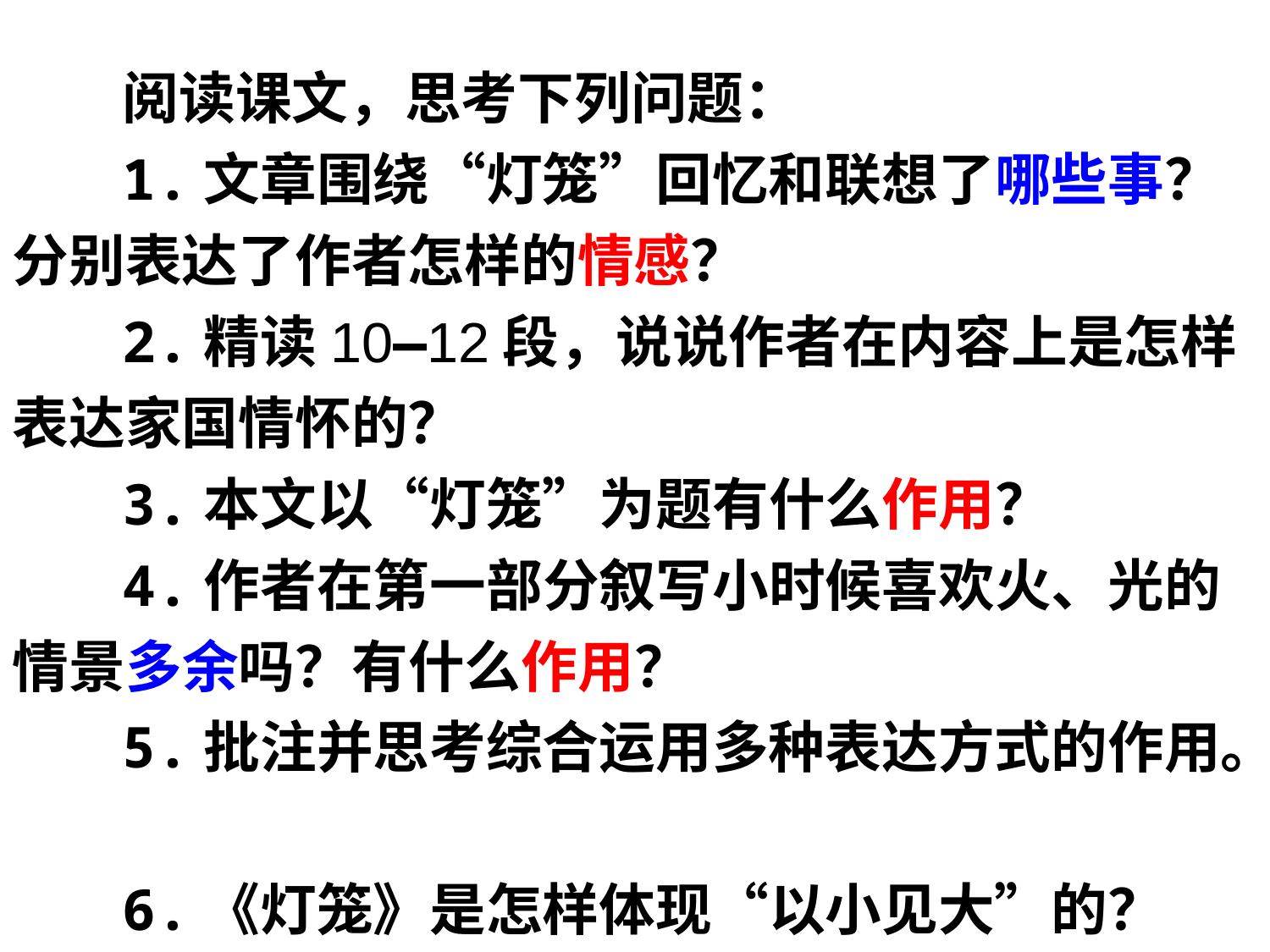

阅读课文，思考下列问题：
1.文章围绕“灯笼”回忆和联想了哪些事？分别表达了作者怎样的情感？
2.精读10—12段，说说作者在内容上是怎样表达家国情怀的？
3.本文以“灯笼”为题有什么作用？
4.作者在第一部分叙写小时候喜欢火、光的情景多余吗？有什么作用？
5.批注并思考综合运用多种表达方式的作用。
6.《灯笼》是怎样体现“以小见大”的？